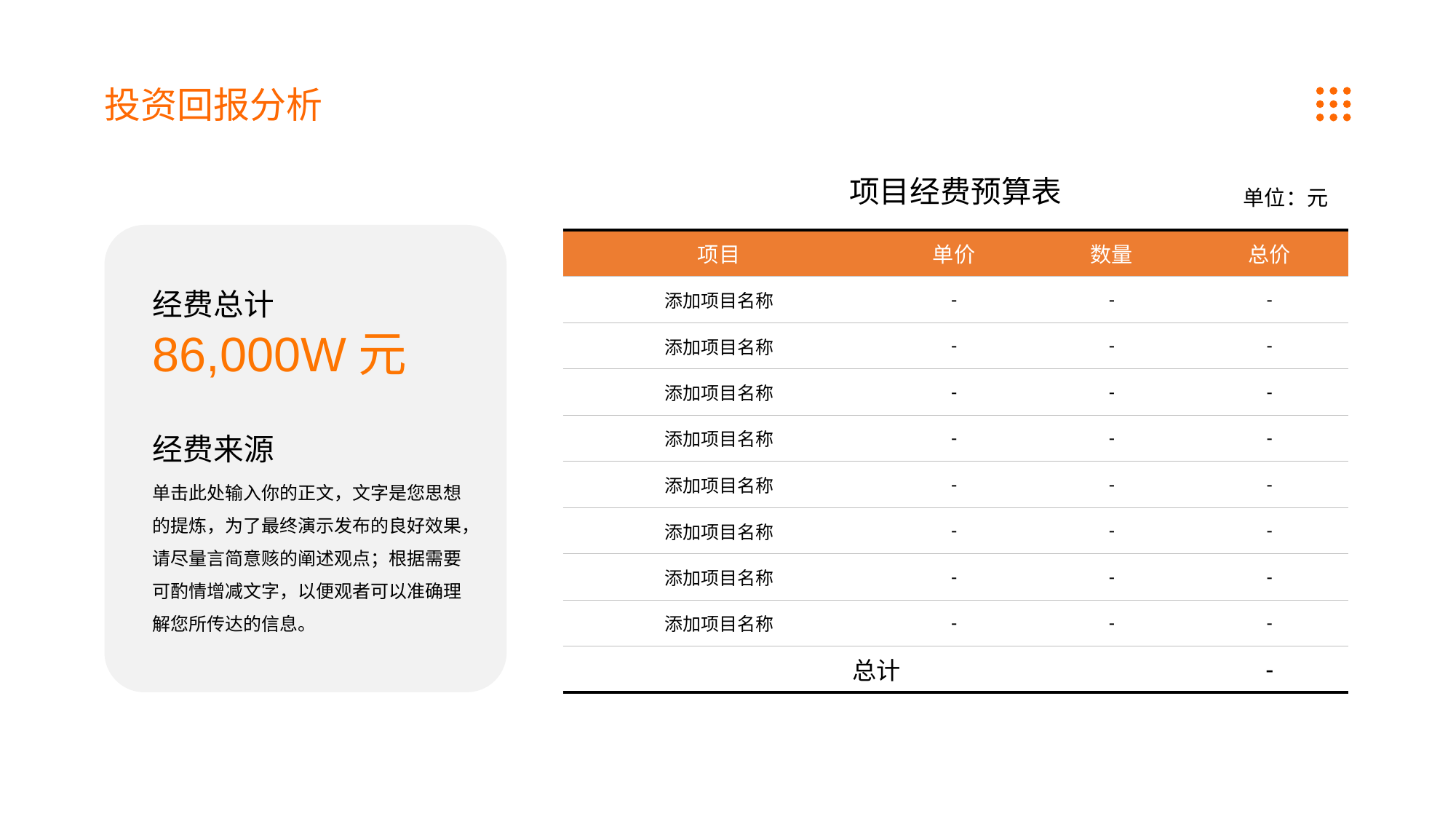

投资回报分析

项目经费预算表
单位：元

| 项目 | 单价 | 数量 | 总价 |
| --- | --- | --- | --- |
| 添加项目名称 | - | - | - |
| 添加项目名称 | - | - | - |
| 添加项目名称 | - | - | - |
| 添加项目名称 | - | - | - |
| 添加项目名称 | - | - | - |
| 添加项目名称 | - | - | - |
| 添加项目名称 | - | - | - |
| 添加项目名称 | - | - | - |
| 总计 |  |  | - |
经费总计
86,000W元
经费来源
单击此处输入你的正文，文字是您思想的提炼，为了最终演示发布的良好效果，请尽量言简意赅的阐述观点；根据需要可酌情增减文字，以便观者可以准确理解您所传达的信息。